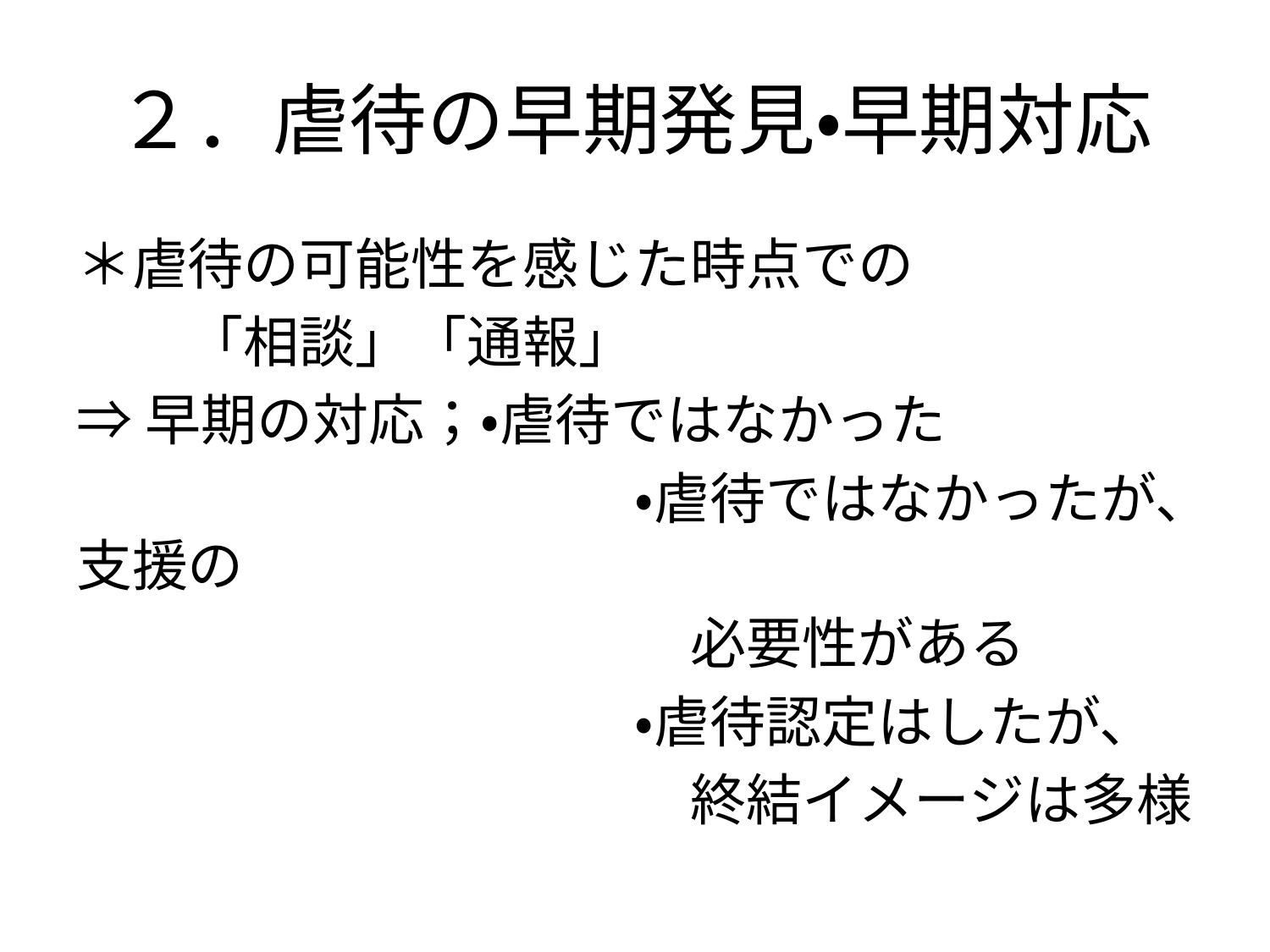

# ２．虐待の早期発見・早期対応
＊虐待の可能性を感じた時点での
　　「相談」「通報」
⇒早期の対応；・虐待ではなかった
　　　　　　　　　　・虐待ではなかったが、支援の
　　　　　　　　　　　必要性がある
　　　　　　　　　　・虐待認定はしたが、
　　　　　　　　　　　終結イメージは多様